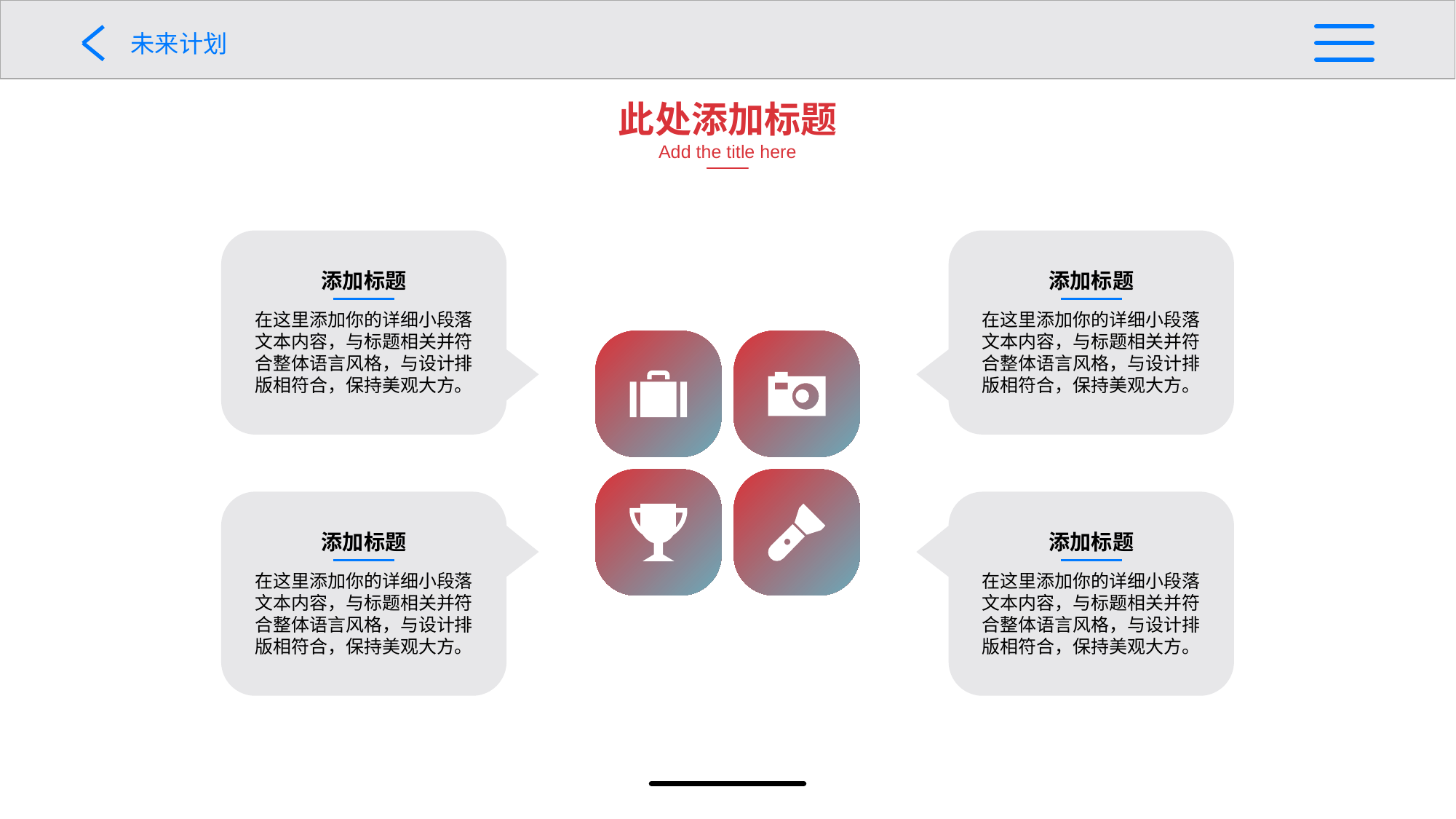

此处添加标题
Add the title here

添加标题
在这里添加你的详细小段落文本内容，与标题相关并符合整体语言风格，与设计排版相符合，保持美观大方。

添加标题
在这里添加你的详细小段落文本内容，与标题相关并符合整体语言风格，与设计排版相符合，保持美观大方。

添加标题
在这里添加你的详细小段落文本内容，与标题相关并符合整体语言风格，与设计排版相符合，保持美观大方。

添加标题
在这里添加你的详细小段落文本内容，与标题相关并符合整体语言风格，与设计排版相符合，保持美观大方。